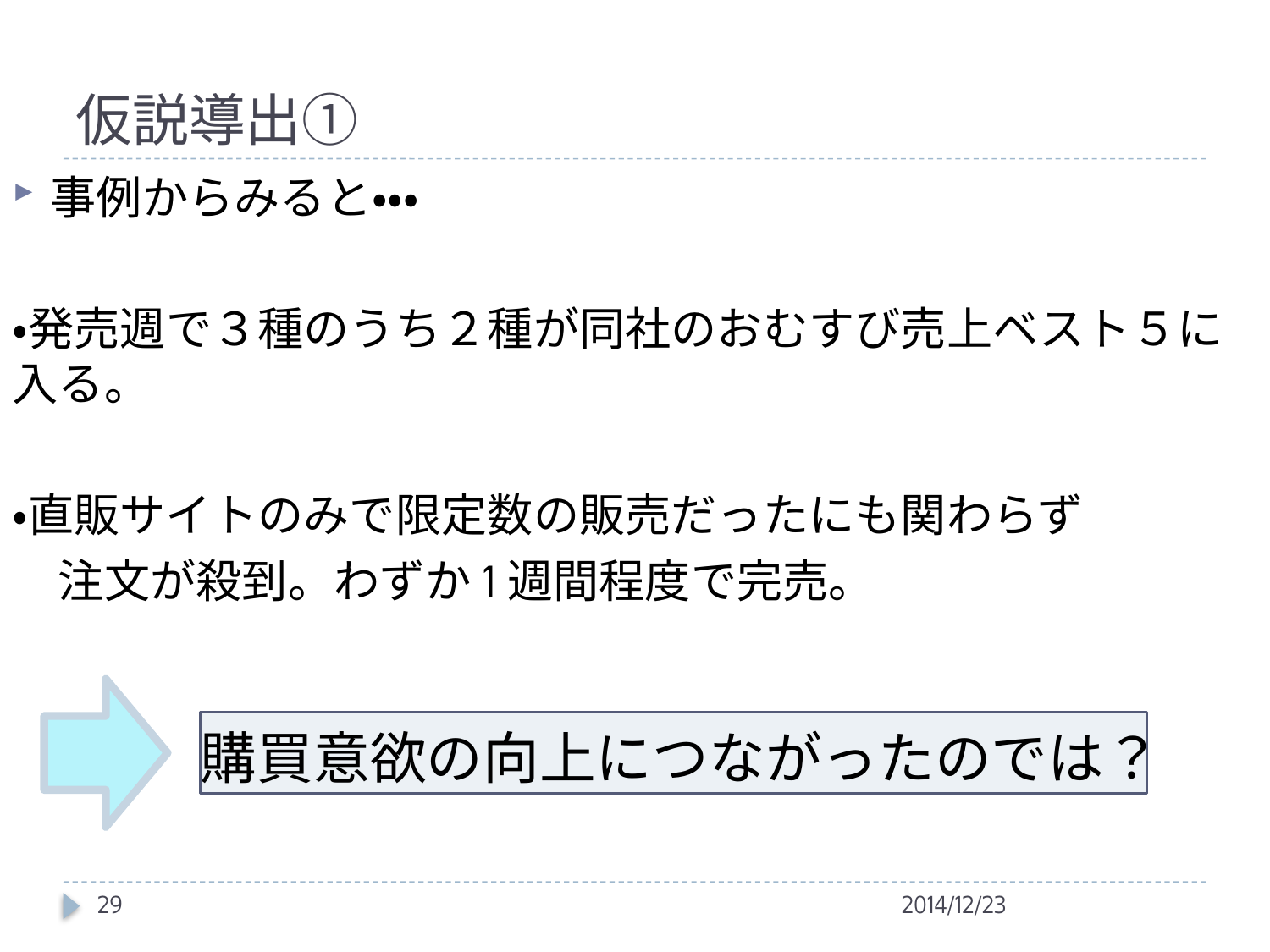

# 仮説導出①
事例からみると・・・

・発売週で３種のうち２種が同社のおむすび売上ベスト５に入る。

・直販サイトのみで限定数の販売だったにも関わらず
　注文が殺到。わずか1週間程度で完売。

購買意欲の向上につながったのでは？
29
2014/12/23